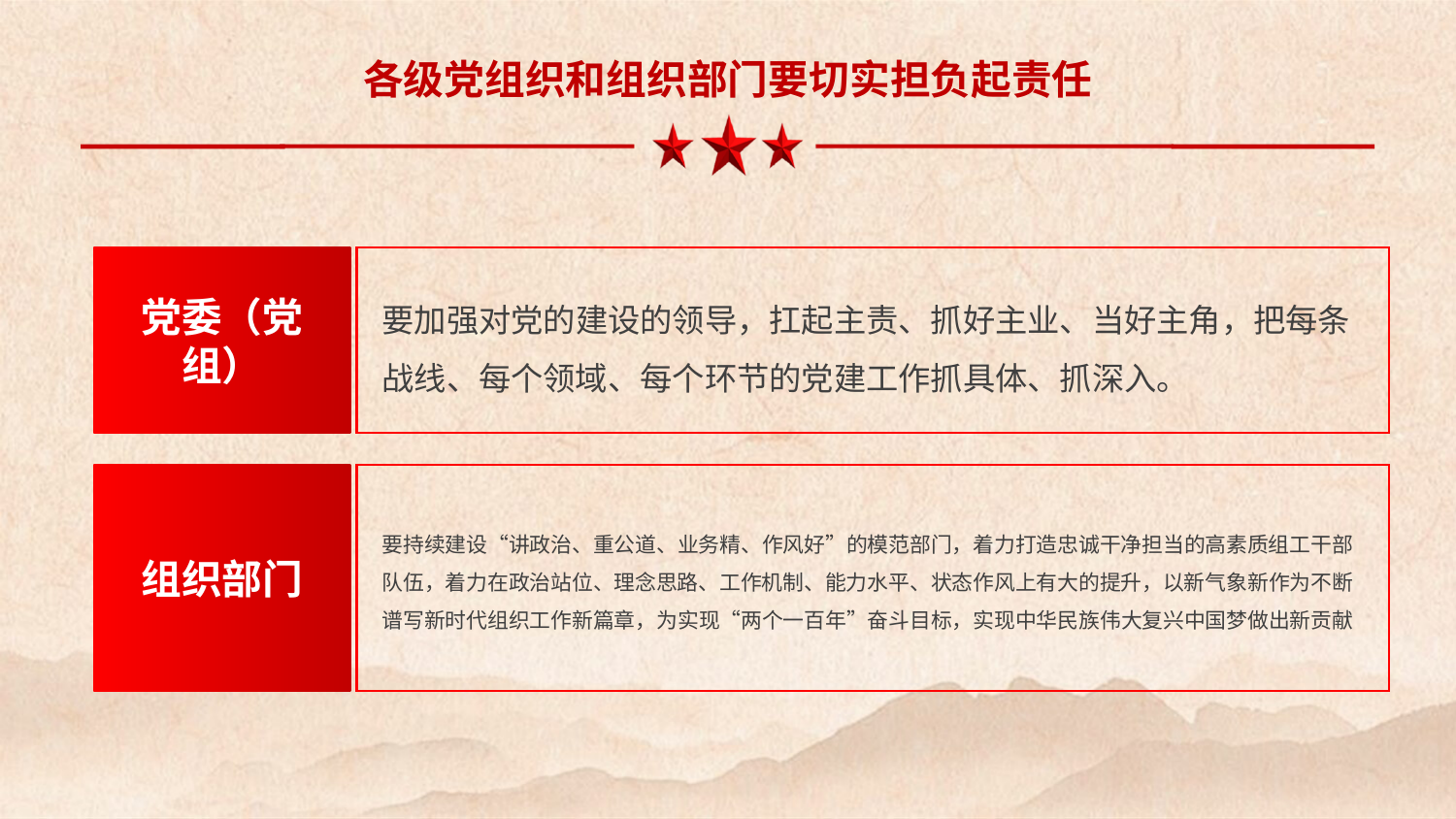

各级党组织和组织部门要切实担负起责任
党委（党组）

要加强对党的建设的领导，扛起主责、抓好主业、当好主角，把每条战线、每个领域、每个环节的党建工作抓具体、抓深入。
组织部门

要持续建设“讲政治、重公道、业务精、作风好”的模范部门，着力打造忠诚干净担当的高素质组工干部队伍，着力在政治站位、理念思路、工作机制、能力水平、状态作风上有大的提升，以新气象新作为不断谱写新时代组织工作新篇章，为实现“两个一百年”奋斗目标，实现中华民族伟大复兴中国梦做出新贡献